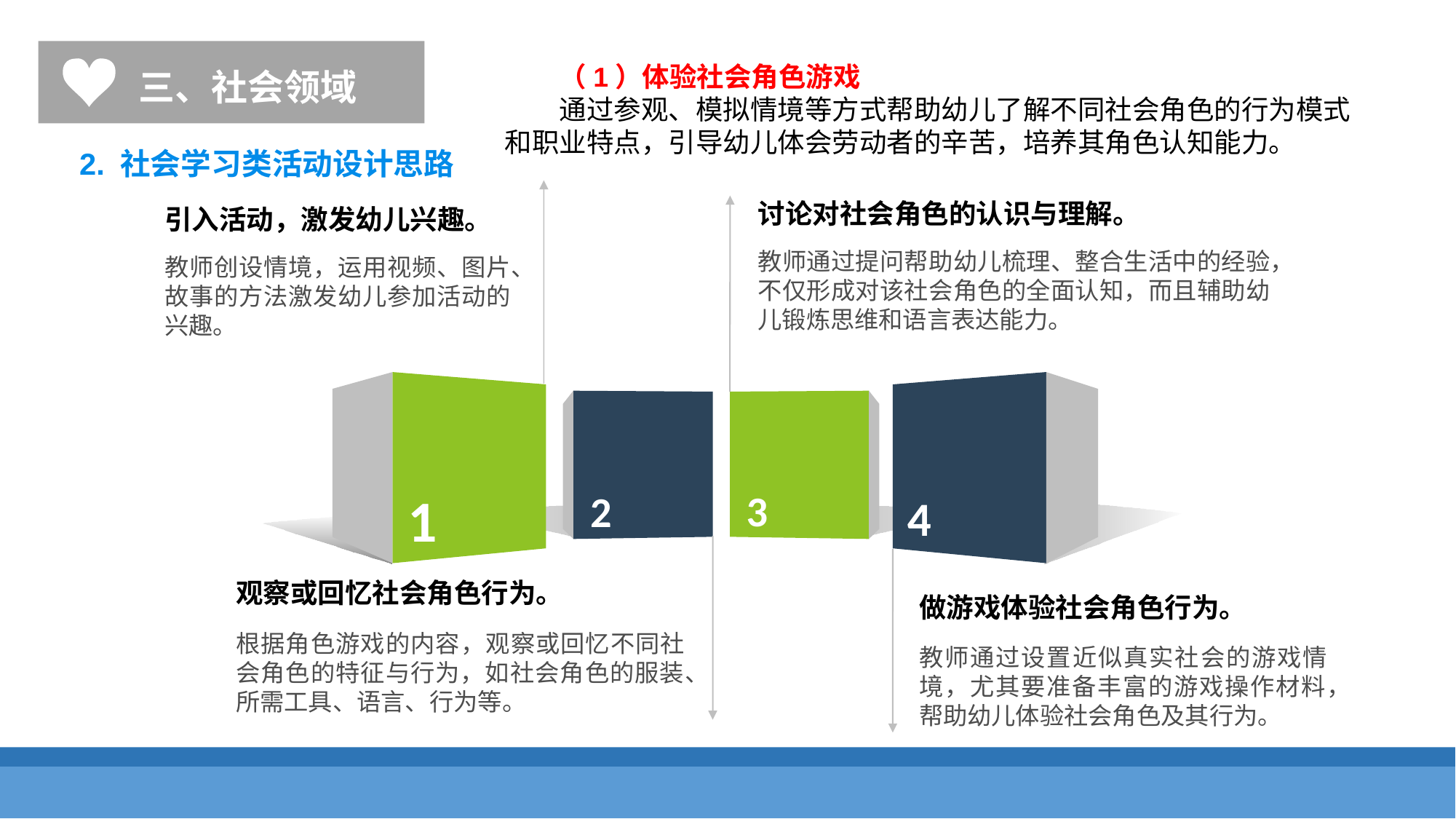

三、社会领域
（1）体验社会角色游戏
通过参观、模拟情境等方式帮助幼儿了解不同社会角色的行为模式和职业特点，引导幼儿体会劳动者的辛苦，培养其角色认知能力。
2. 社会学习类活动设计思路

讨论对社会角色的认识与理解。

引入活动，激发幼儿兴趣。
教师通过提问帮助幼儿梳理、整合生活中的经验，不仅形成对该社会角色的全面认知，而且辅助幼儿锻炼思维和语言表达能力。
教师创设情境，运用视频、图片、故事的方法激发幼儿参加活动的兴趣。

3
2
4
1

观察或回忆社会角色行为。
做游戏体验社会角色行为。
根据角色游戏的内容，观察或回忆不同社会角色的特征与行为，如社会角色的服装、所需工具、语言、行为等。
教师通过设置近似真实社会的游戏情境，尤其要准备丰富的游戏操作材料，帮助幼儿体验社会角色及其行为。